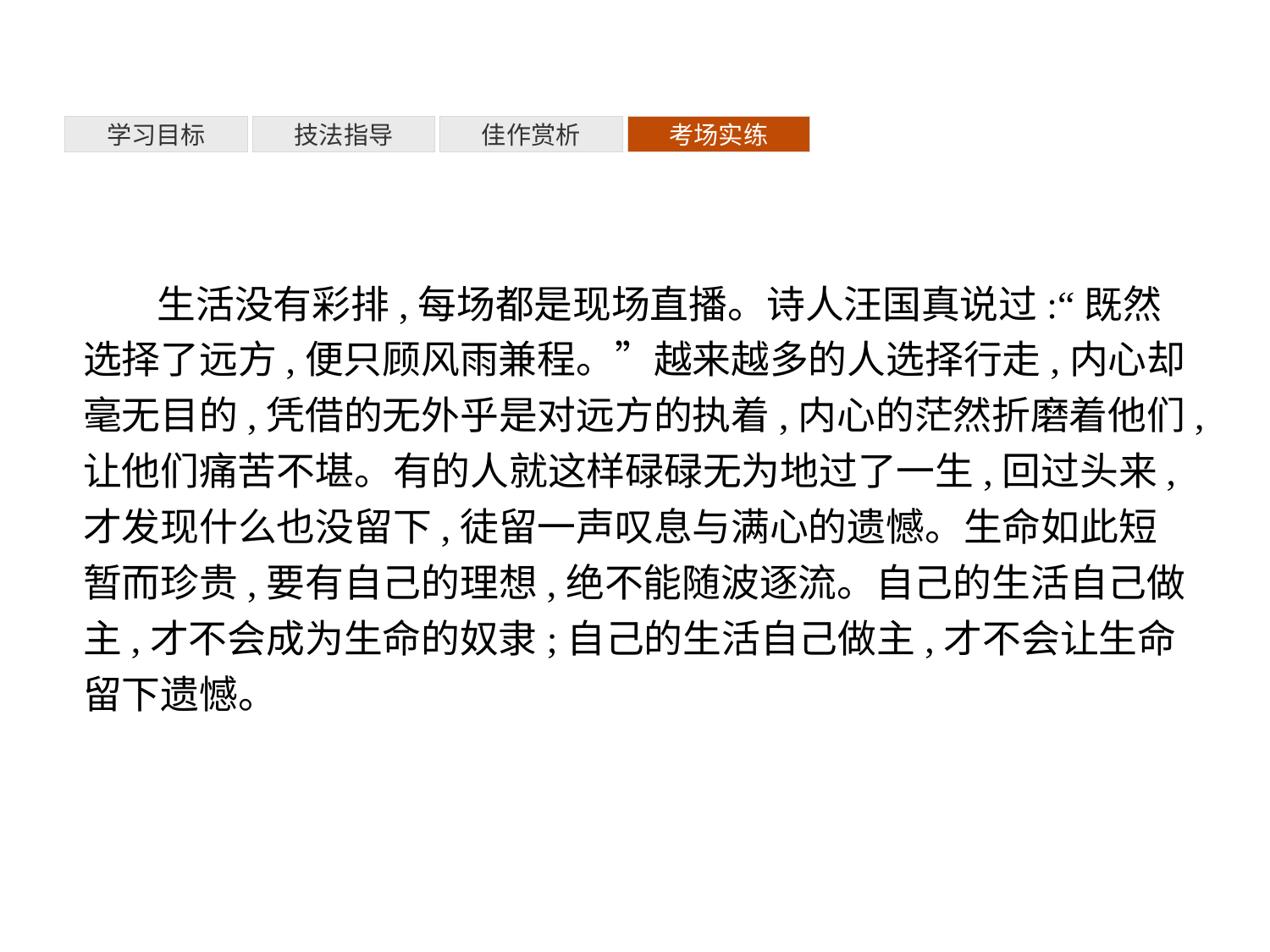

考场实练
学习目标
技法指导
佳作赏析
生活没有彩排,每场都是现场直播。诗人汪国真说过:“既然选择了远方,便只顾风雨兼程。”越来越多的人选择行走,内心却毫无目的,凭借的无外乎是对远方的执着,内心的茫然折磨着他们,让他们痛苦不堪。有的人就这样碌碌无为地过了一生,回过头来,才发现什么也没留下,徒留一声叹息与满心的遗憾。生命如此短暂而珍贵,要有自己的理想,绝不能随波逐流。自己的生活自己做主,才不会成为生命的奴隶;自己的生活自己做主,才不会让生命留下遗憾。